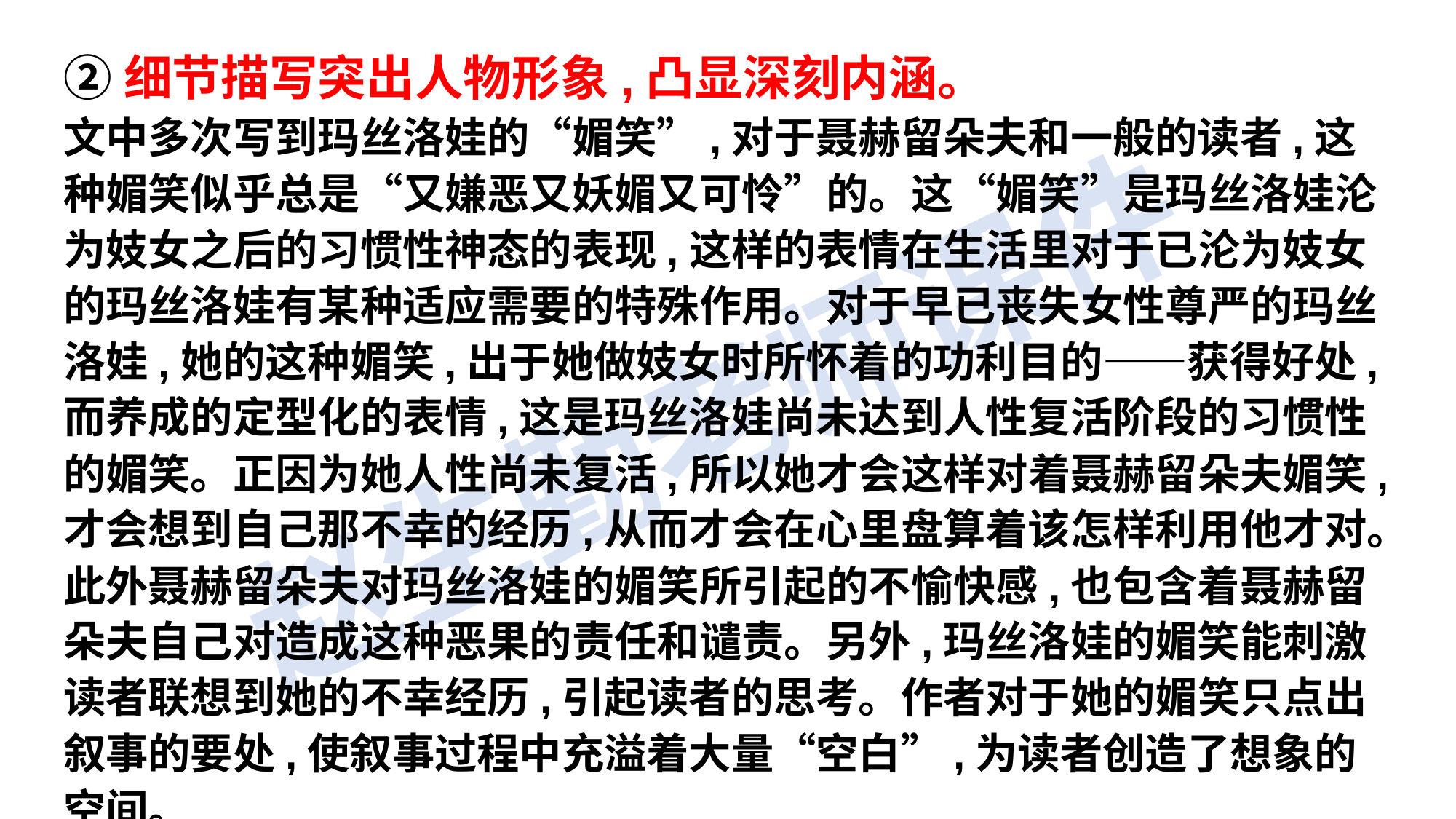

②细节描写突出人物形象,凸显深刻内涵。
文中多次写到玛丝洛娃的“媚笑”,对于聂赫留朵夫和一般的读者,这种媚笑似乎总是“又嫌恶又妖媚又可怜”的。这“媚笑”是玛丝洛娃沦为妓女之后的习惯性神态的表现,这样的表情在生活里对于已沦为妓女的玛丝洛娃有某种适应需要的特殊作用。对于早已丧失女性尊严的玛丝洛娃,她的这种媚笑,出于她做妓女时所怀着的功利目的——获得好处,而养成的定型化的表情,这是玛丝洛娃尚未达到人性复活阶段的习惯性的媚笑。正因为她人性尚未复活,所以她才会这样对着聂赫留朵夫媚笑,才会想到自己那不幸的经历,从而才会在心里盘算着该怎样利用他才对。此外聂赫留朵夫对玛丝洛娃的媚笑所引起的不愉快感,也包含着聂赫留朵夫自己对造成这种恶果的责任和谴责。另外,玛丝洛娃的媚笑能刺激读者联想到她的不幸经历,引起读者的思考。作者对于她的媚笑只点出叙事的要处,使叙事过程中充溢着大量“空白”,为读者创造了想象的空间。